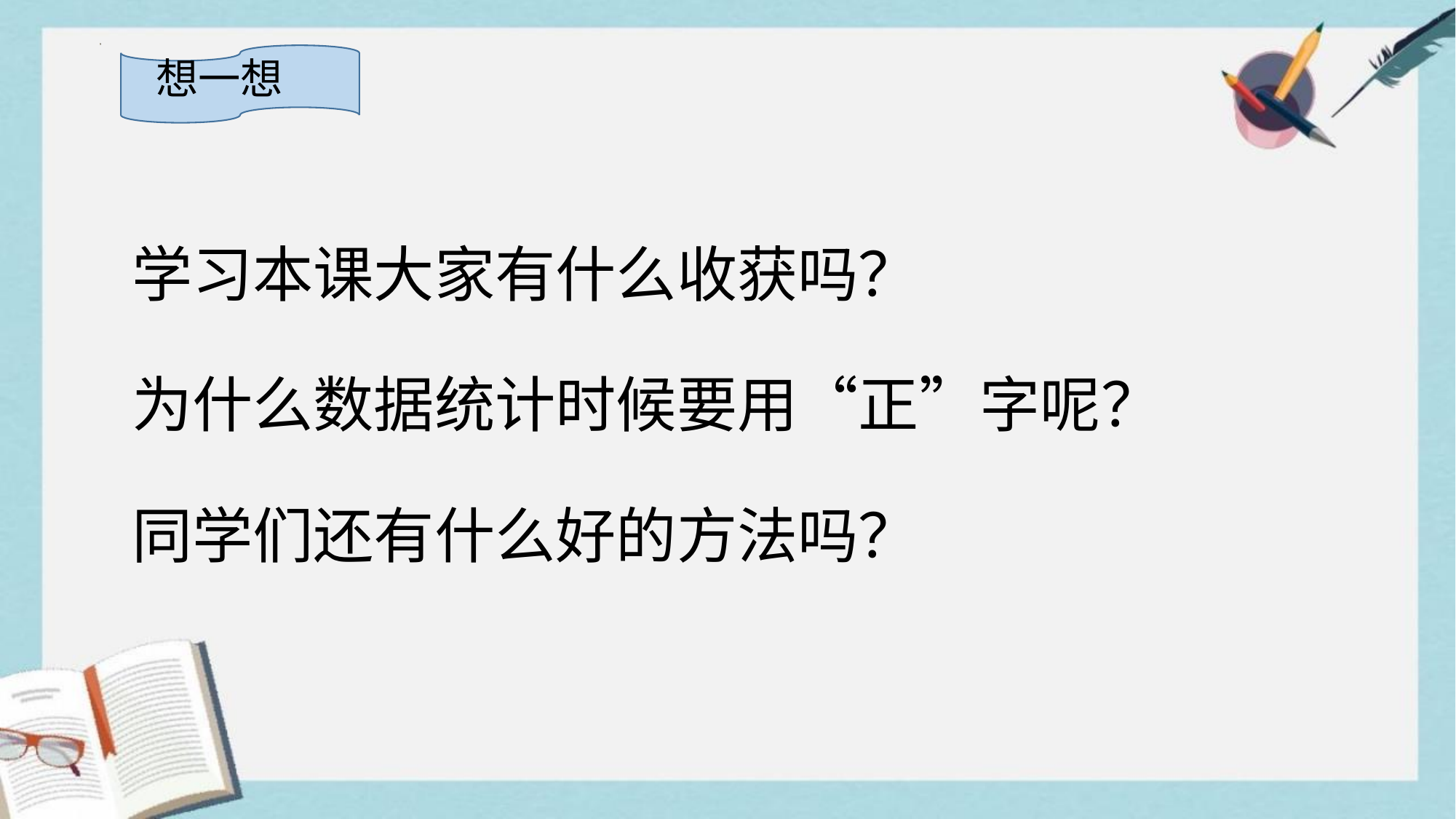

想一想
# 学习本课大家有什么收获吗？ 为什么数据统计时候要用“正”字呢？ 同学们还有什么好的方法吗？